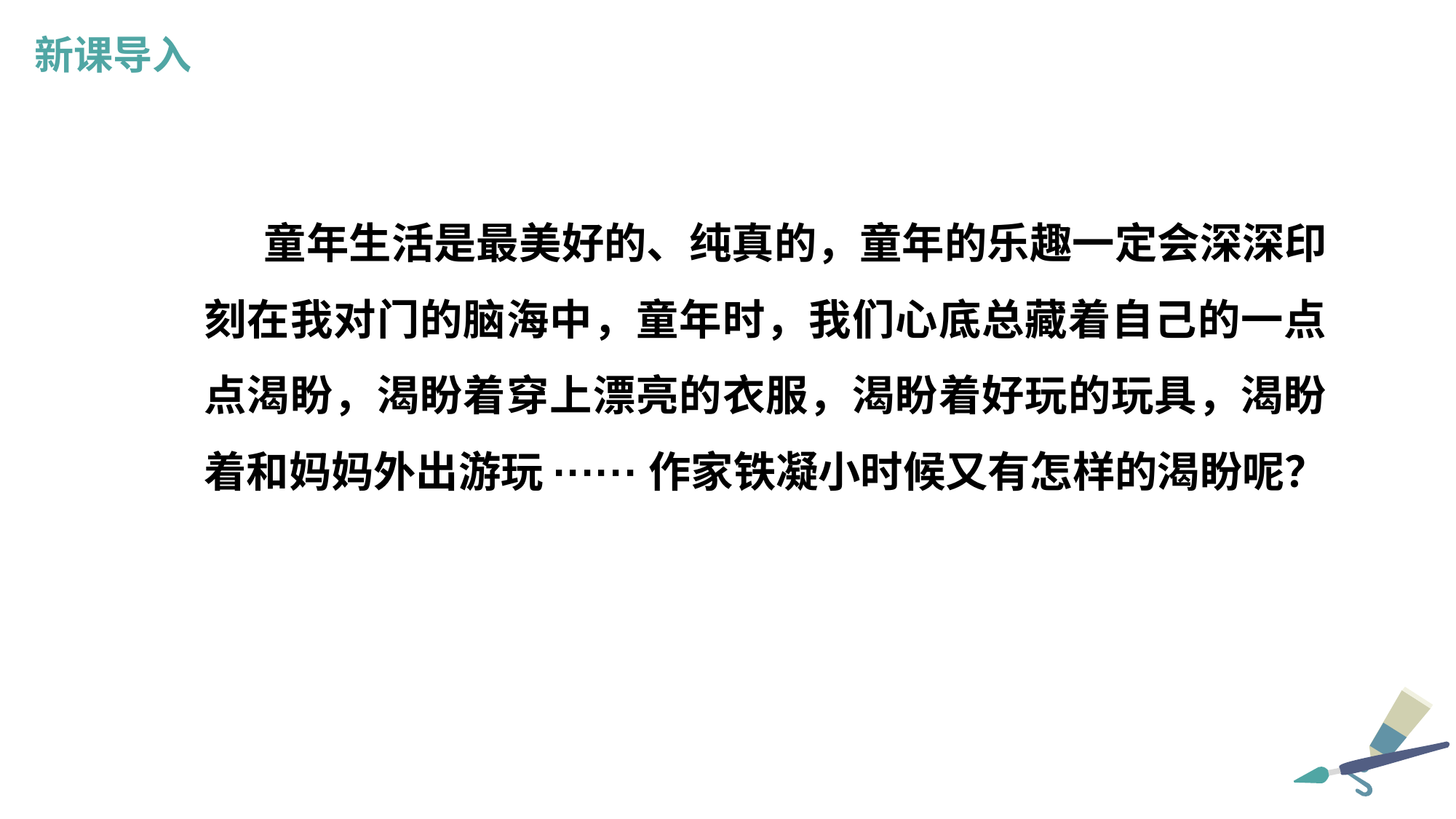

新课导入
     童年生活是最美好的、纯真的，童年的乐趣一定会深深印刻在我对门的脑海中，童年时，我们心底总藏着自己的一点点渴盼，渴盼着穿上漂亮的衣服，渴盼着好玩的玩具，渴盼着和妈妈外出游玩······作家铁凝小时候又有怎样的渴盼呢？